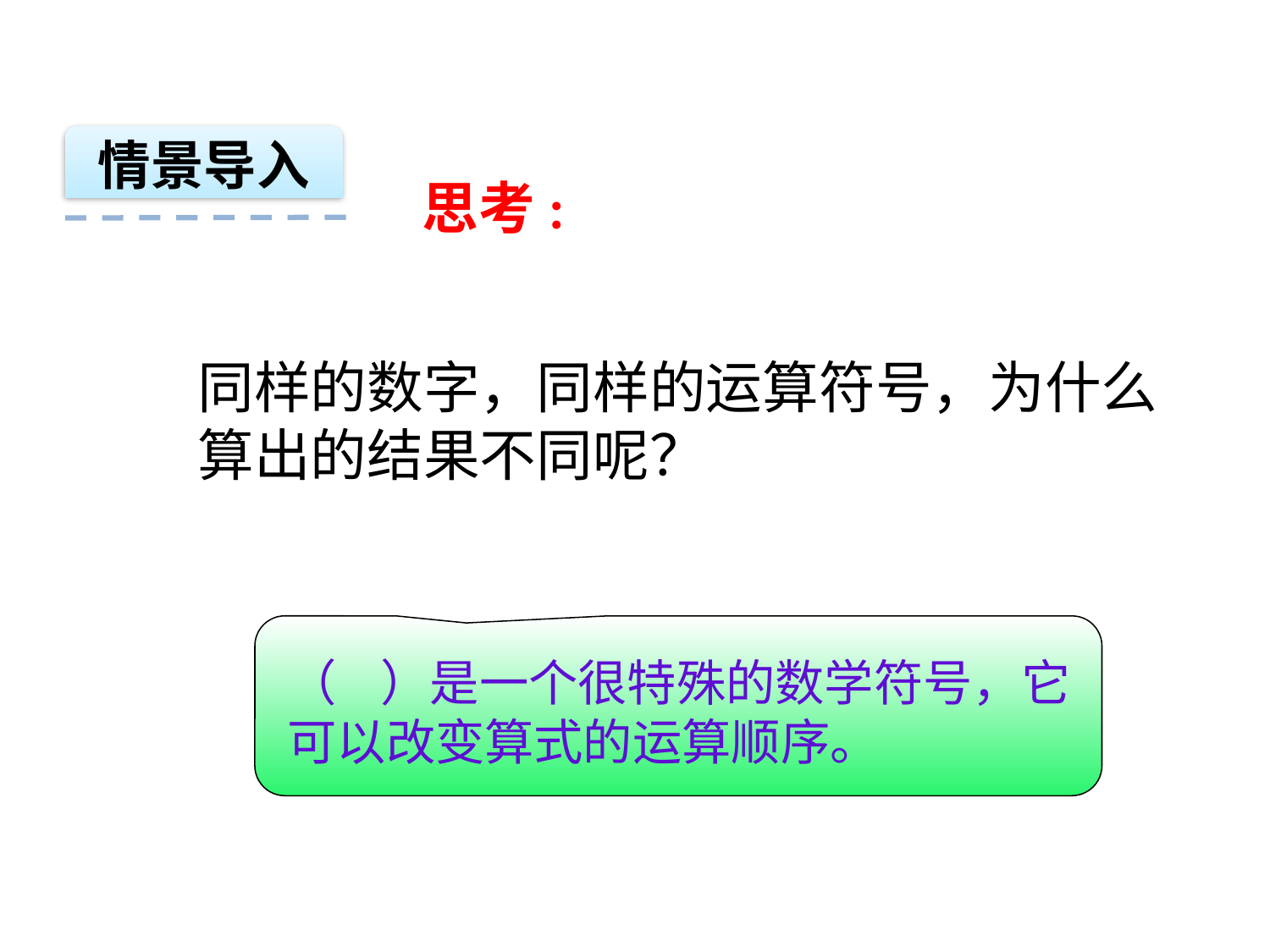

情景导入
思考:
同样的数字，同样的运算符号，为什么算出的结果不同呢？

（    ）是一个很特殊的数学符号，它可以改变算式的运算顺序。